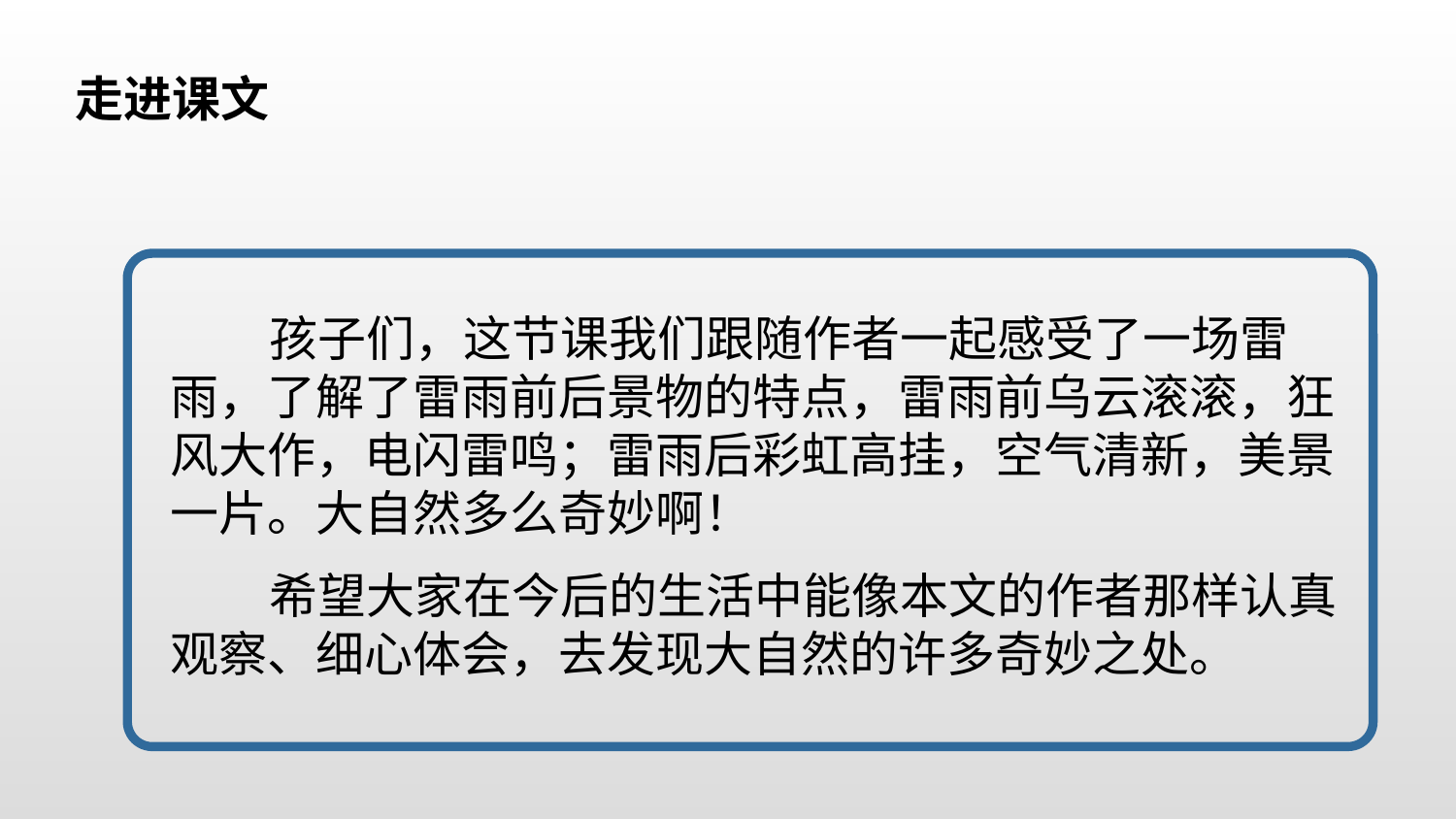

走进课文

        孩子们，这节课我们跟随作者一起感受了一场雷雨，了解了雷雨前后景物的特点，雷雨前乌云滚滚，狂风大作，电闪雷鸣；雷雨后彩虹高挂，空气清新，美景一片。大自然多么奇妙啊！
        希望大家在今后的生活中能像本文的作者那样认真观察、细心体会，去发现大自然的许多奇妙之处。